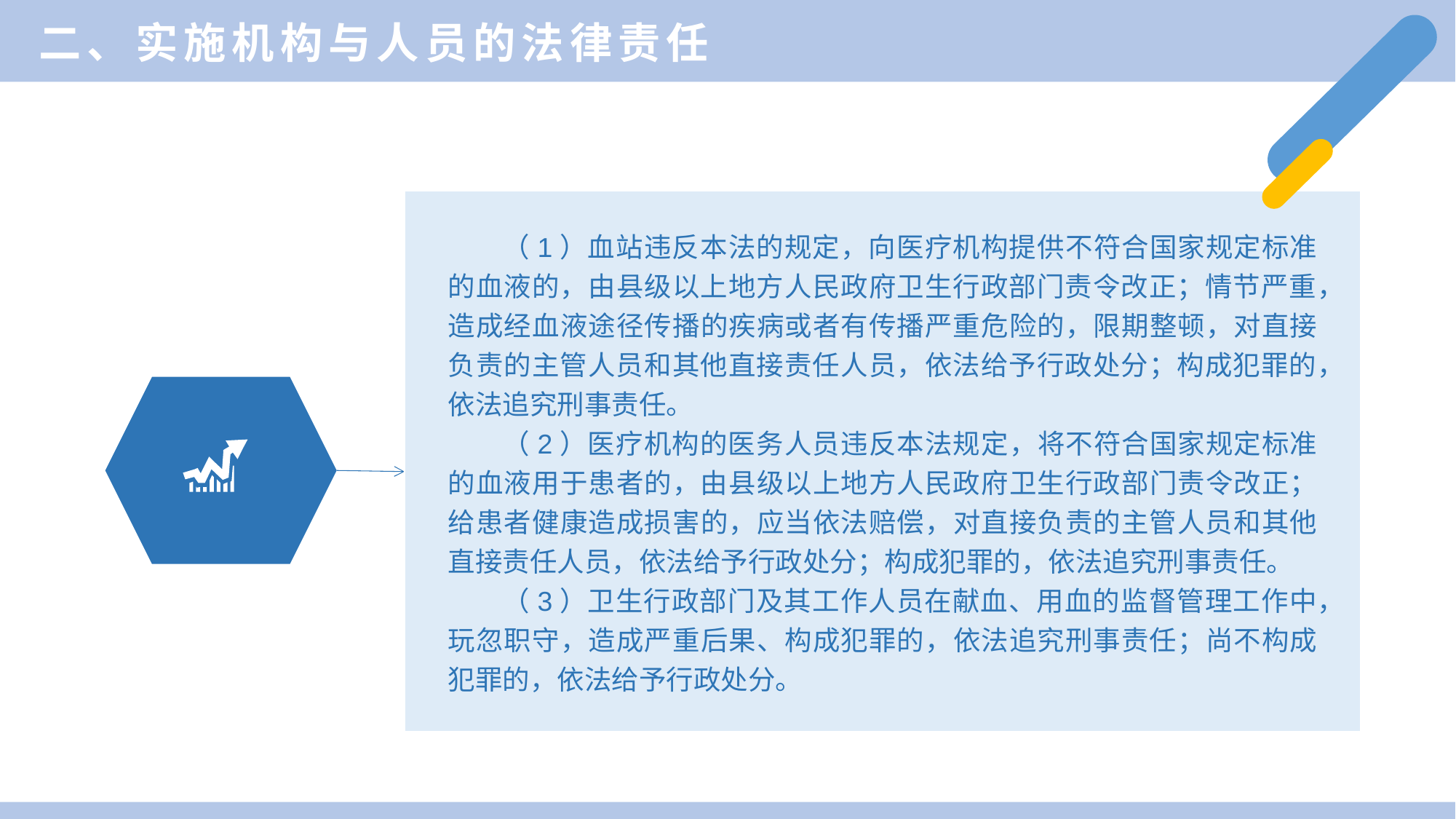

二、实施机构与人员的法律责任

（1）血站违反本法的规定，向医疗机构提供不符合国家规定标准的血液的，由县级以上地方人民政府卫生行政部门责令改正；情节严重，造成经血液途径传播的疾病或者有传播严重危险的，限期整顿，对直接负责的主管人员和其他直接责任人员，依法给予行政处分；构成犯罪的，依法追究刑事责任。
（2）医疗机构的医务人员违反本法规定，将不符合国家规定标准的血液用于患者的，由县级以上地方人民政府卫生行政部门责令改正；给患者健康造成损害的，应当依法赔偿，对直接负责的主管人员和其他直接责任人员，依法给予行政处分；构成犯罪的，依法追究刑事责任。
（3）卫生行政部门及其工作人员在献血、用血的监督管理工作中，玩忽职守，造成严重后果、构成犯罪的，依法追究刑事责任；尚不构成犯罪的，依法给予行政处分。